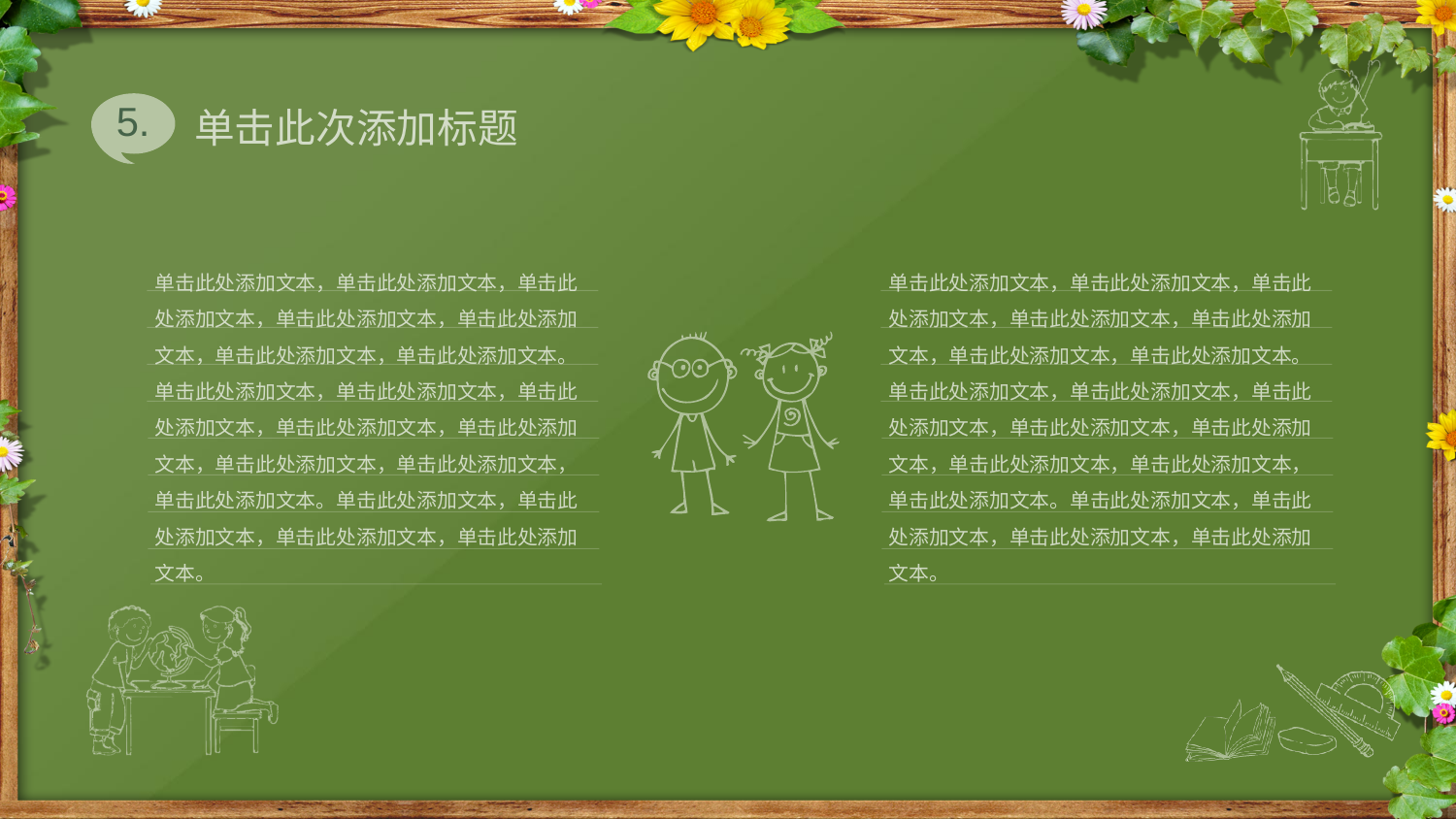

# 单击此次添加标题
单击此处添加文本，单击此处添加文本，单击此处添加文本，单击此处添加文本，单击此处添加文本，单击此处添加文本，单击此处添加文本。
单击此处添加文本，单击此处添加文本，单击此处添加文本，单击此处添加文本，单击此处添加文本，单击此处添加文本，单击此处添加文本，单击此处添加文本。单击此处添加文本，单击此处添加文本，单击此处添加文本，单击此处添加文本。
单击此处添加文本，单击此处添加文本，单击此处添加文本，单击此处添加文本，单击此处添加文本，单击此处添加文本，单击此处添加文本。
单击此处添加文本，单击此处添加文本，单击此处添加文本，单击此处添加文本，单击此处添加文本，单击此处添加文本，单击此处添加文本，单击此处添加文本。单击此处添加文本，单击此处添加文本，单击此处添加文本，单击此处添加文本。